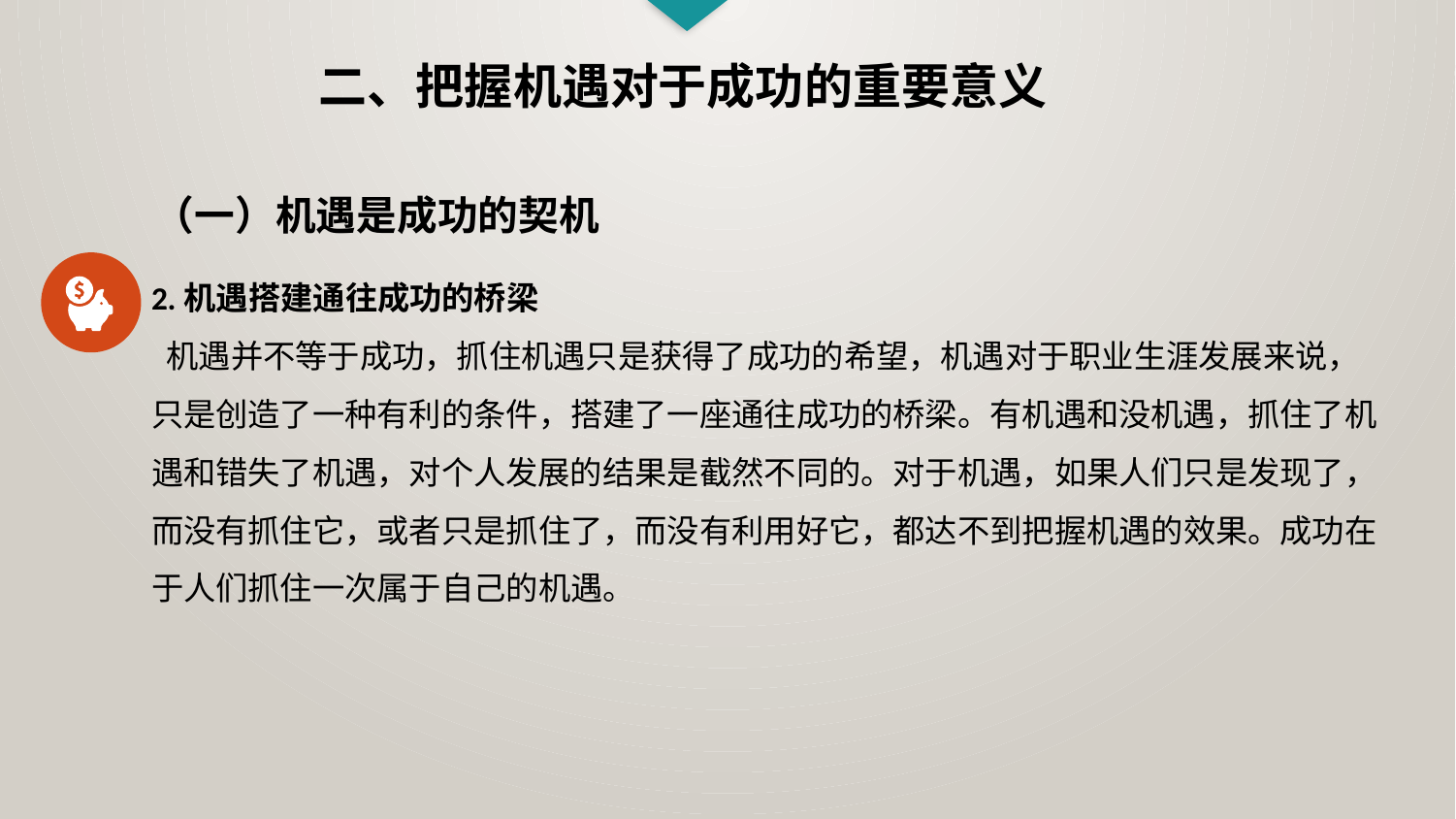

二、把握机遇对于成功的重要意义
（一）机遇是成功的契机
2.机遇搭建通往成功的桥梁
 机遇并不等于成功，抓住机遇只是获得了成功的希望，机遇对于职业生涯发展来说，只是创造了一种有利的条件，搭建了一座通往成功的桥梁。有机遇和没机遇，抓住了机遇和错失了机遇，对个人发展的结果是截然不同的。对于机遇，如果人们只是发现了，而没有抓住它，或者只是抓住了，而没有利用好它，都达不到把握机遇的效果。成功在于人们抓住一次属于自己的机遇。

72